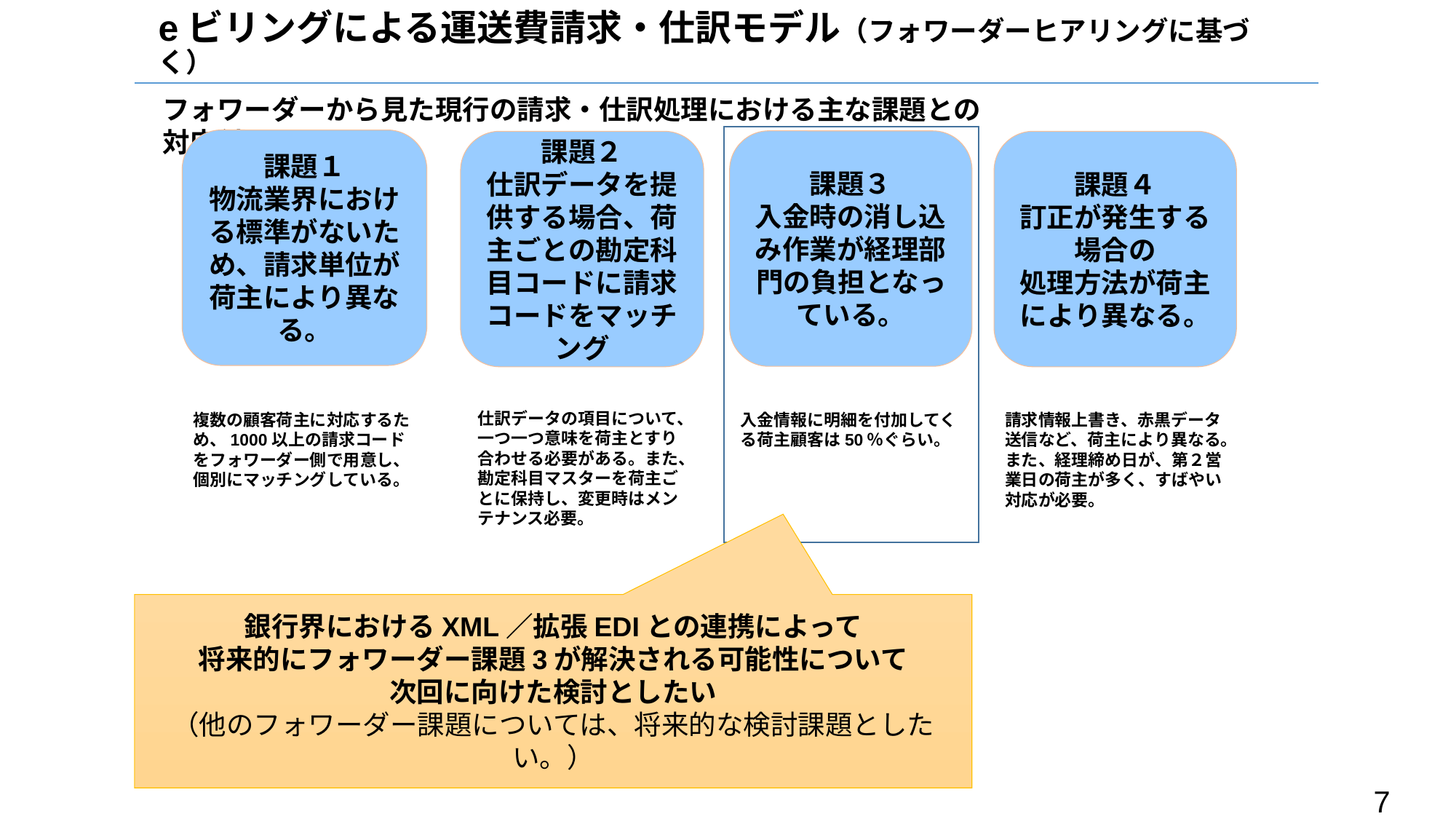

eビリングによる運送費請求・仕訳モデル（フォワーダーヒアリングに基づく）
フォワーダーから見た現行の請求・仕訳処理における主な課題との対応付け

課題１
物流業界における標準がないため、請求単位が荷主により異なる。
課題３
入金時の消し込み作業が経理部門の負担となっている。
課題４
訂正が発生する場合の
処理方法が荷主により異なる。
課題２
仕訳データを提供する場合、荷主ごとの勘定科目コードに請求コードをマッチング
仕訳データの項目について、一つ一つ意味を荷主とすり合わせる必要がある。また、勘定科目マスターを荷主ごとに保持し、変更時はメンテナンス必要。
複数の顧客荷主に対応するため、1000以上の請求コードをフォワーダー側で用意し、個別にマッチングしている。
入金情報に明細を付加してくる荷主顧客は50％ぐらい。
請求情報上書き、赤黒データ送信など、荷主により異なる。また、経理締め日が、第２営業日の荷主が多く、すばやい対応が必要。
銀行界におけるXML／拡張EDIとの連携によって
将来的にフォワーダー課題3が解決される可能性について
次回に向けた検討としたい
（他のフォワーダー課題については、将来的な検討課題としたい。）